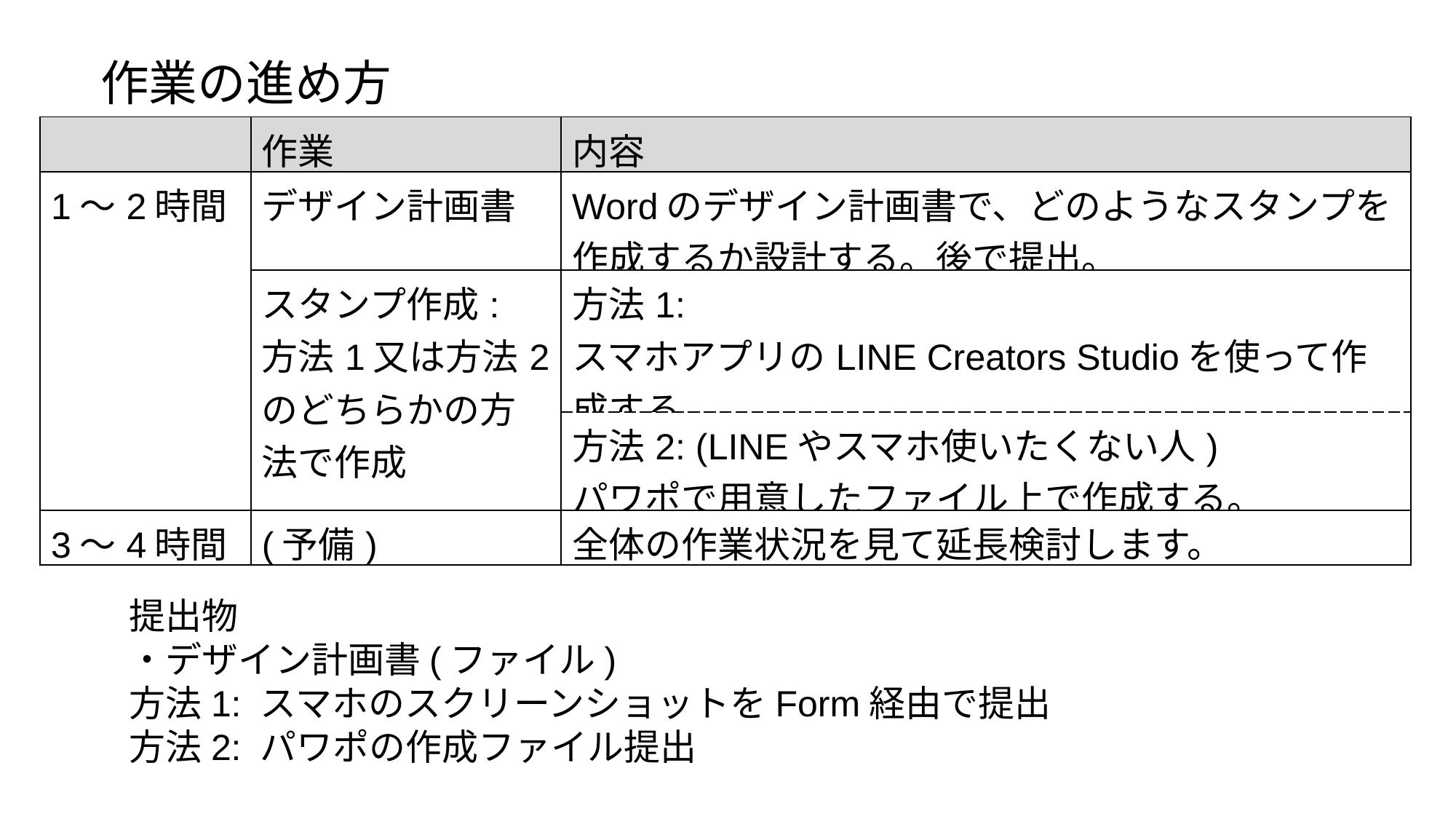

作業の進め方
|  | 作業 | 内容 |
| --- | --- | --- |
| 1～2時間 | デザイン計画書 | Wordのデザイン計画書で、どのようなスタンプを作成するか設計する。後で提出。 |
|  | スタンプ作成: 方法1又は方法2のどちらかの方法で作成 | 方法1: スマホアプリのLINE Creators Studioを使って作成する。 |
|  |  | 方法2: (LINEやスマホ使いたくない人) パワポで用意したファイル上で作成する。 |
| 3～4時間 | (予備) | 全体の作業状況を見て延長検討します。 |
提出物
・デザイン計画書(ファイル)
方法1: スマホのスクリーンショットをForm経由で提出
方法2: パワポの作成ファイル提出